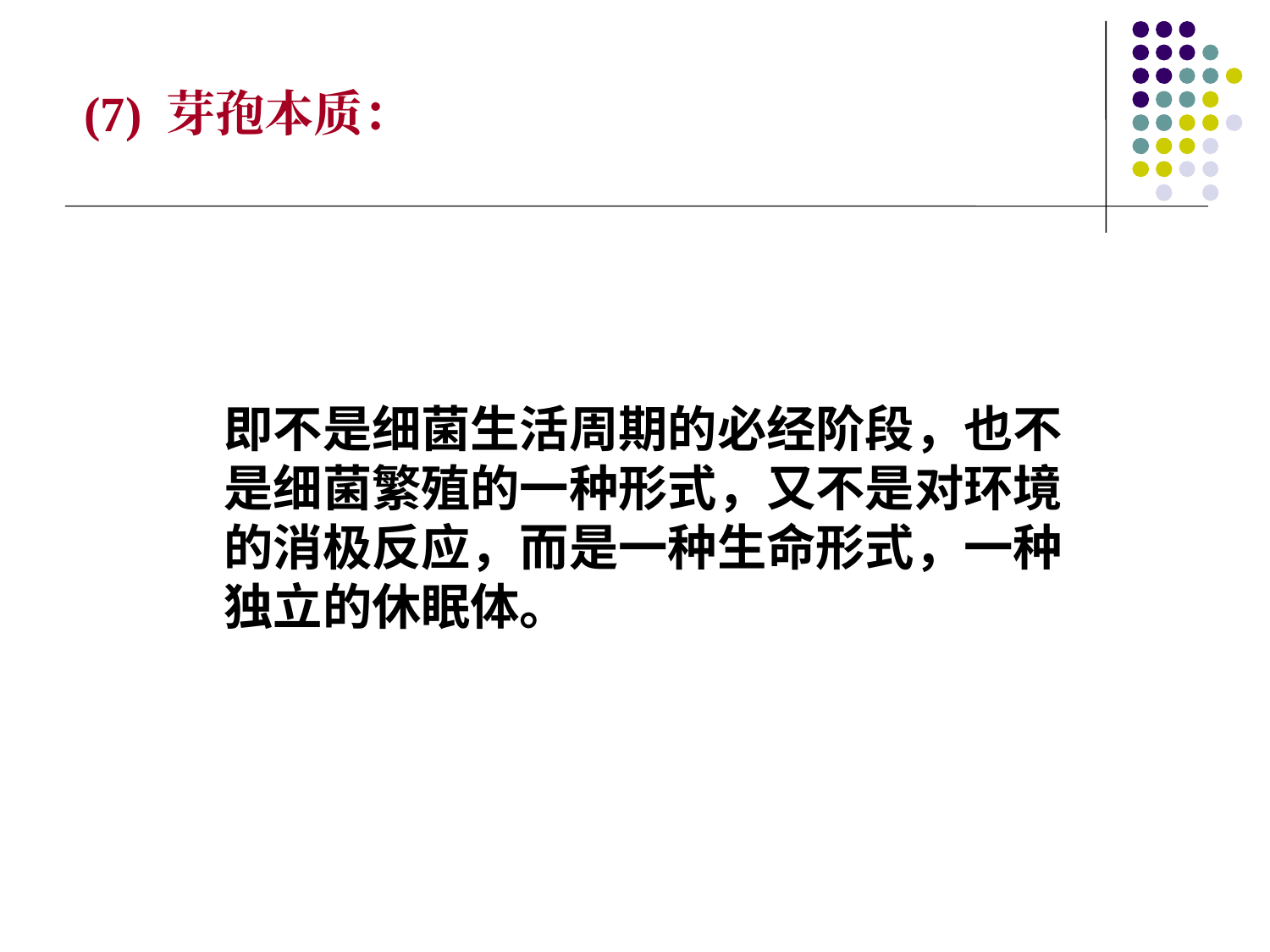

(7) 芽孢本质：
即不是细菌生活周期的必经阶段，也不是细菌繁殖的一种形式，又不是对环境的消极反应，而是一种生命形式，一种独立的休眠体。